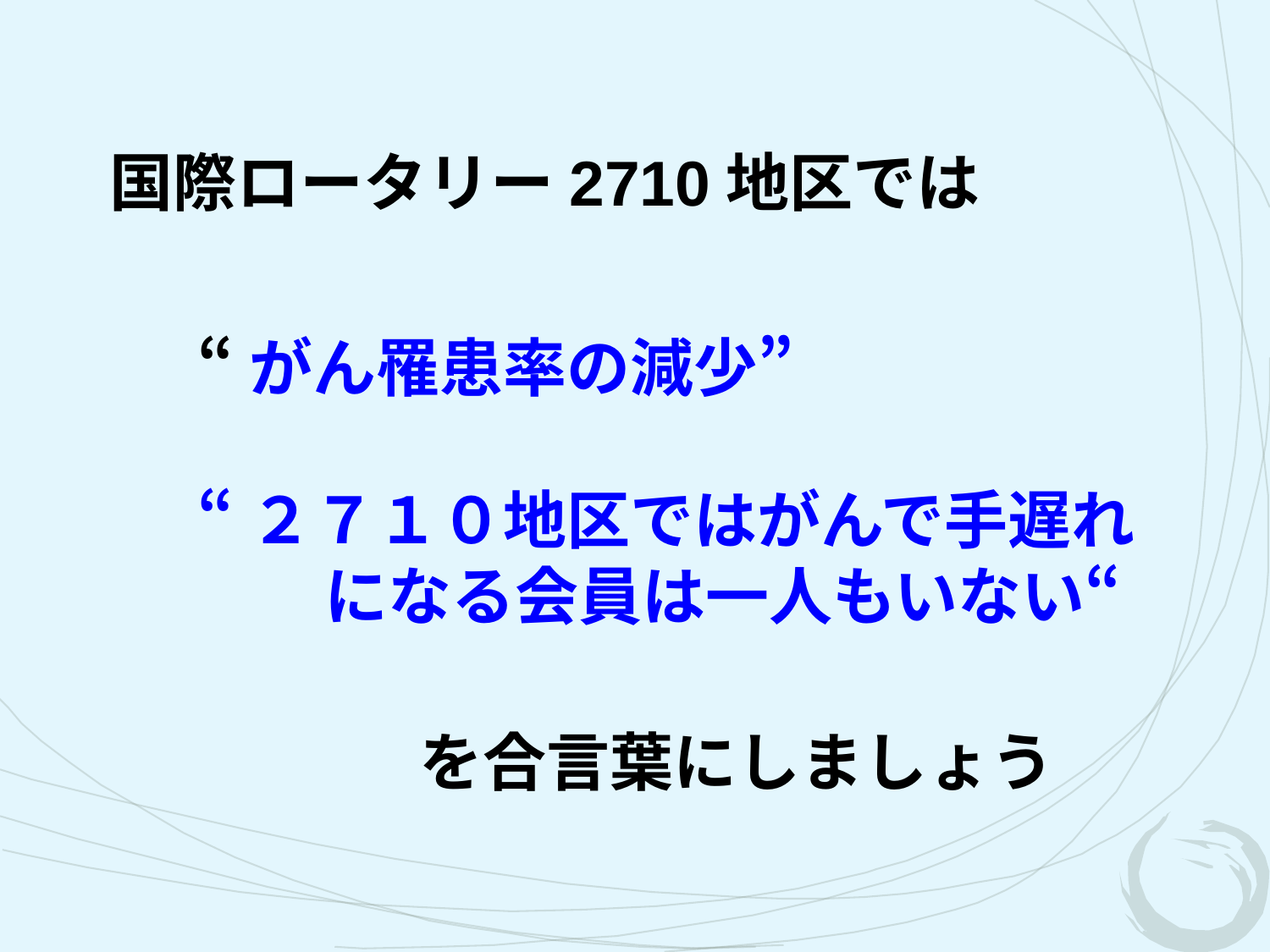

国際ロータリー2710地区では
“がん罹患率の減少”

“２７１０地区ではがんで手遅れ
　　になる会員は一人もいない“

を合言葉にしましょう